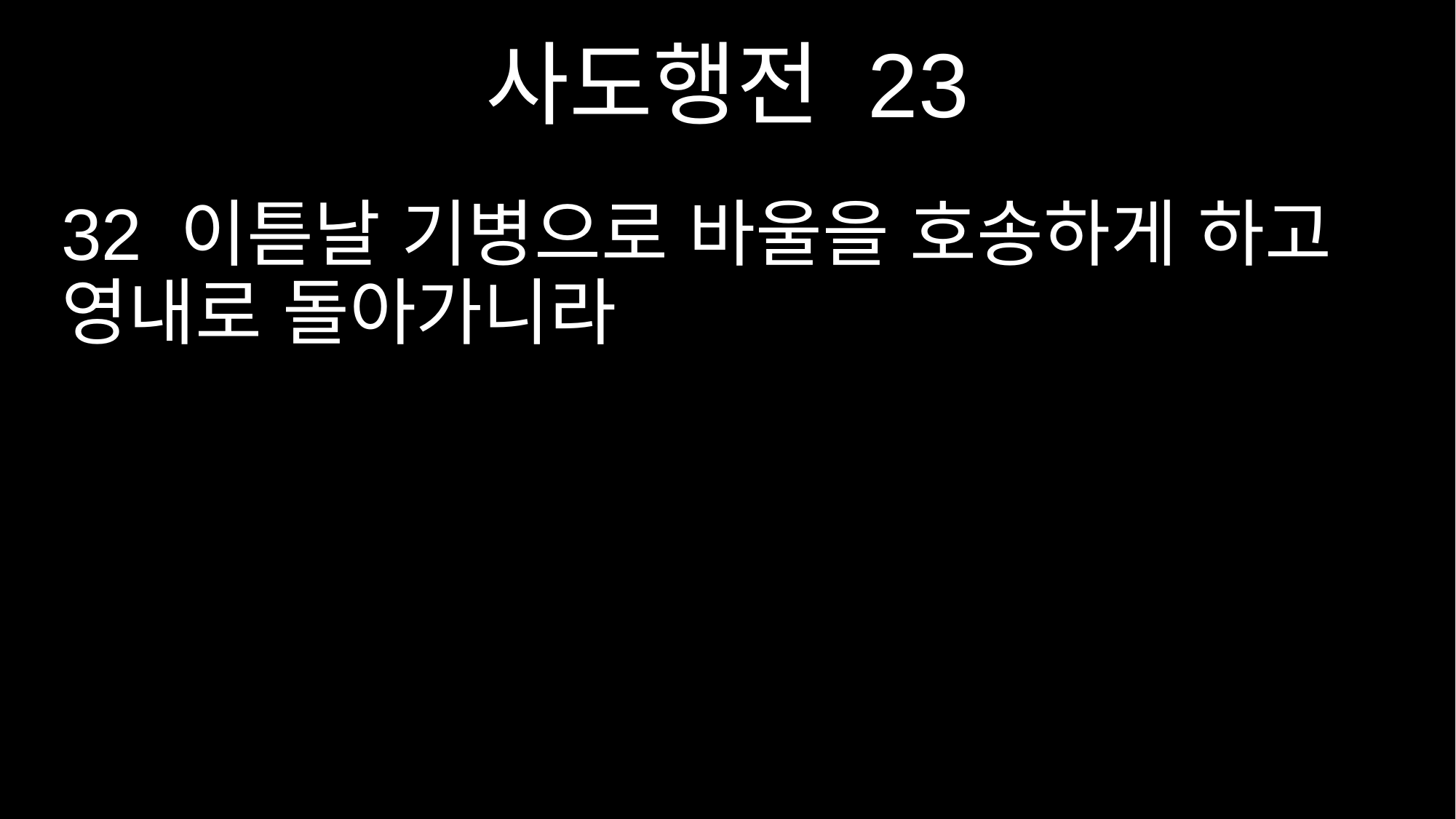

사도행전 23
32 이튿날 기병으로 바울을 호송하게 하고 영내로 돌아가니라